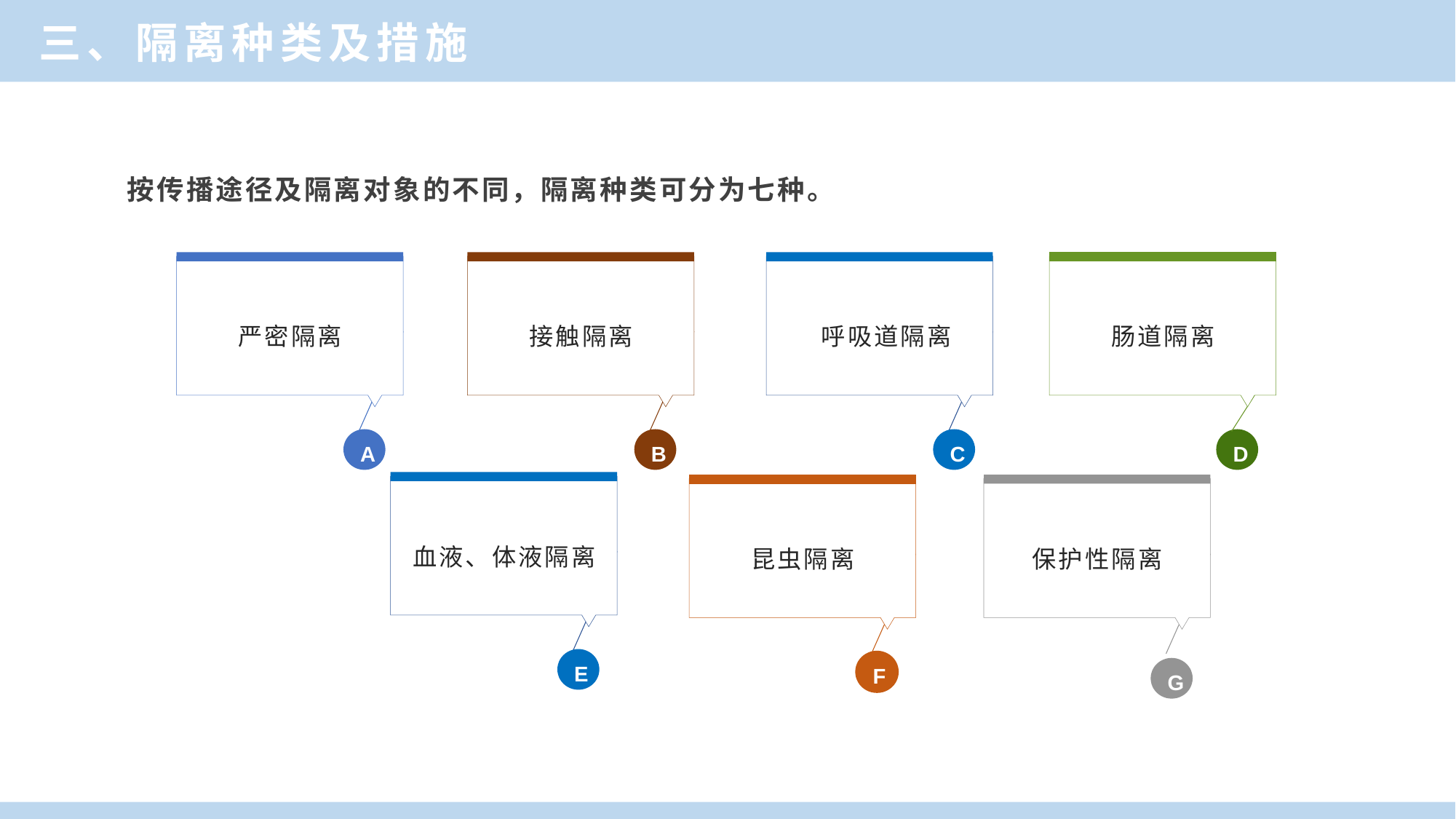

三、隔离种类及措施
按传播途径及隔离对象的不同，隔离种类可分为七种。

严密隔离
A

接触隔离
B

 呼吸道隔离
C

肠道隔离
D

血液、体液隔离
E

昆虫隔离
F

保护性隔离
G